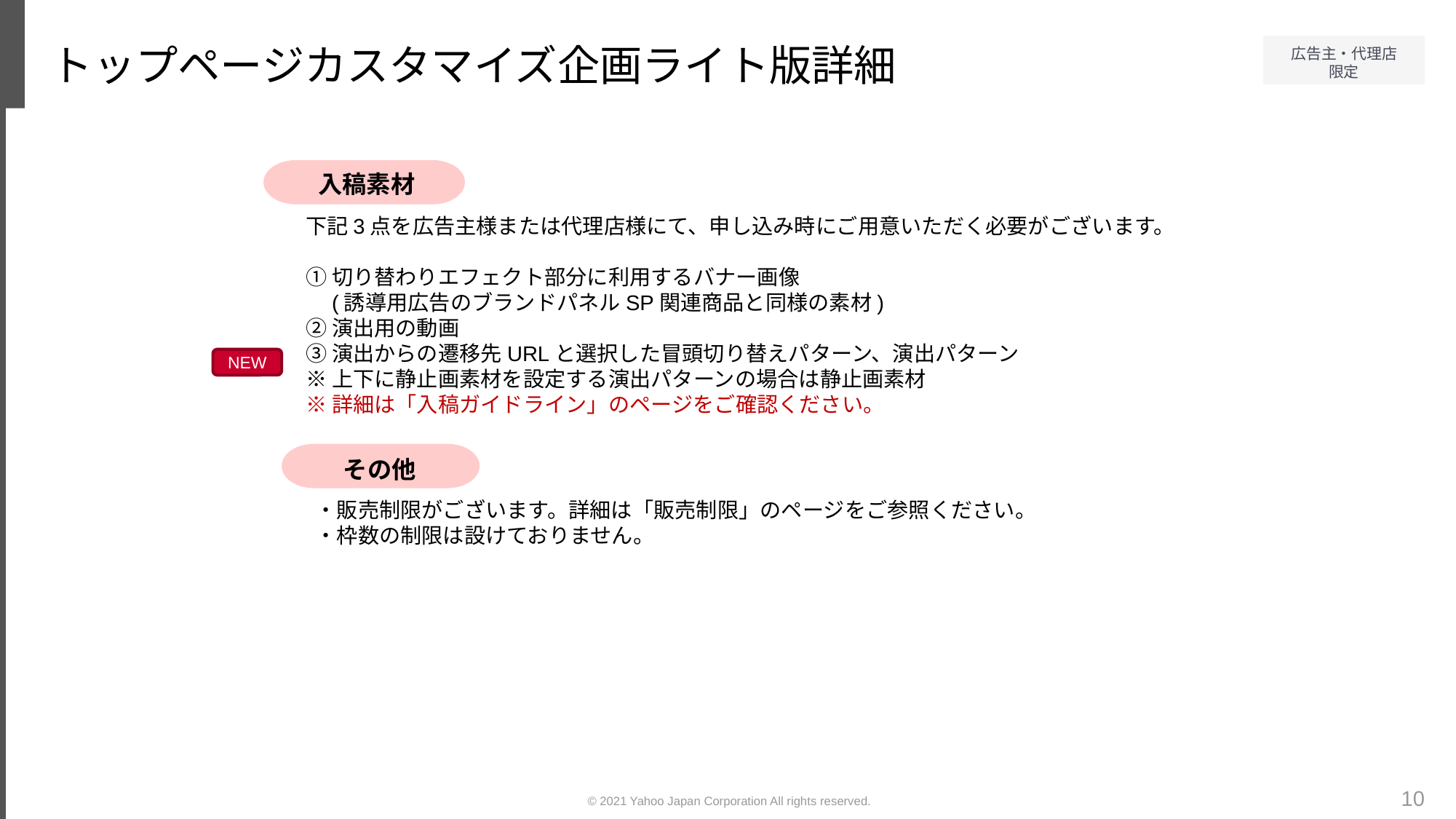

トップページカスタマイズ企画ライト版詳細

入稿素材
下記3点を広告主様または代理店様にて、申し込み時にご用意いただく必要がございます。

①切り替わりエフェクト部分に利用するバナー画像
　(誘導用広告のブランドパネルSP関連商品と同様の素材)
②演出用の動画
③演出からの遷移先URLと選択した冒頭切り替えパターン、演出パターン
※上下に静止画素材を設定する演出パターンの場合は静止画素材
※詳細は「入稿ガイドライン」のページをご確認ください。
NEW

その他
・販売制限がございます。詳細は「販売制限」のページをご参照ください。
・枠数の制限は設けておりません。
10